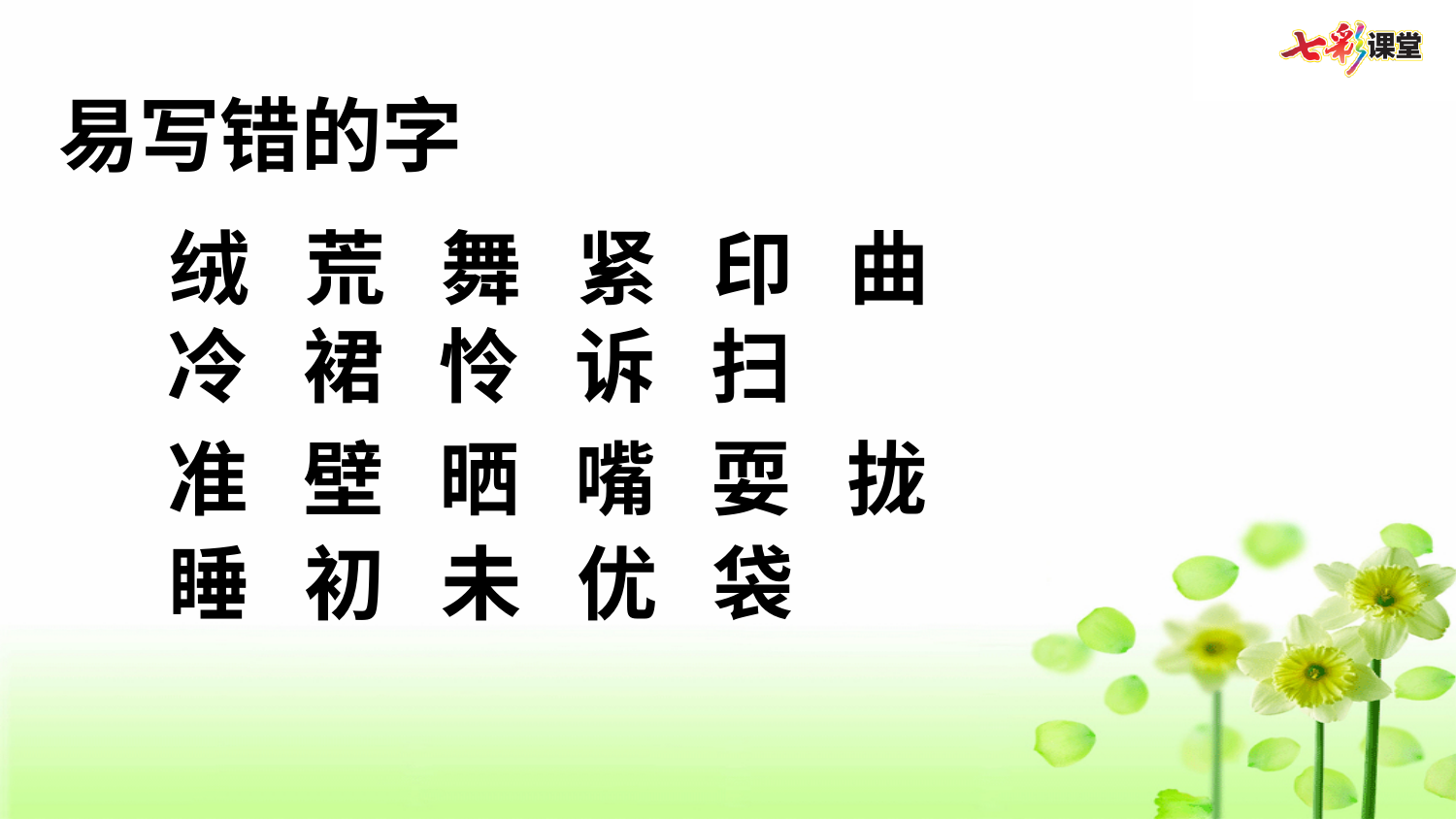

易写错的字
绒   荒   舞   紧   印   曲
冷   裙   怜   诉   扫
准   壁   晒   嘴   耍   拢
睡   初   未   优   袋